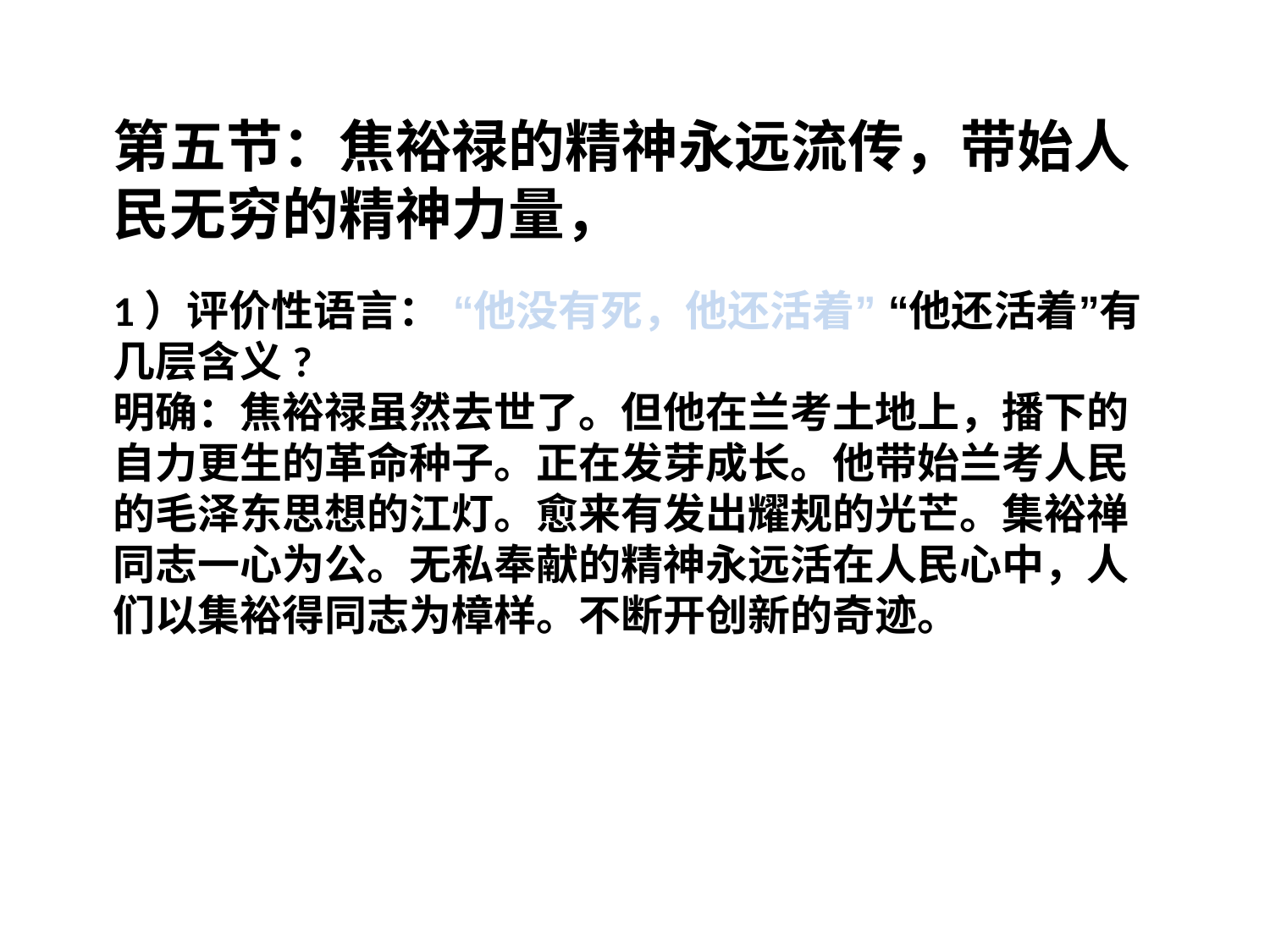

#
第五节：焦裕禄的精神永远流传，带始人民无穷的精神力量，

1）评价性语言： “他没有死，他还活着” “他还活着”有几层含义?
明确：焦裕禄虽然去世了。但他在兰考土地上，播下的自力更生的革命种子。正在发芽成长。他带始兰考人民的毛泽东思想的江灯。愈来有发出耀规的光芒。集裕禅同志一心为公。无私奉献的精神永远活在人民心中，人们以集裕得同志为樟样。不断开创新的奇迹。